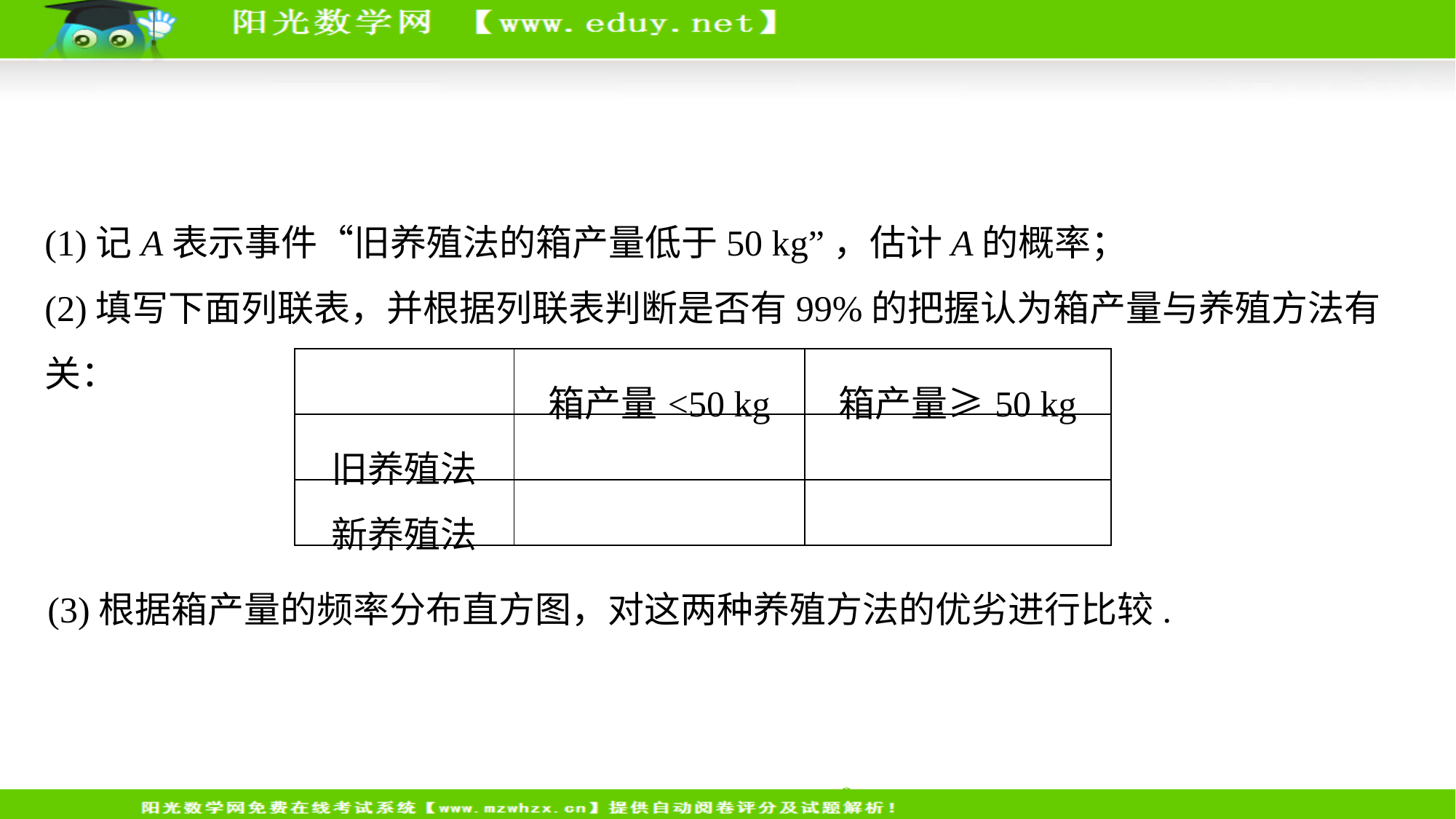

(1)记A表示事件“旧养殖法的箱产量低于50 kg”，估计A的概率；
(2)填写下面列联表，并根据列联表判断是否有99%的把握认为箱产量与养殖方法有关：
|  | 箱产量<50 kg | 箱产量≥50 kg |
| --- | --- | --- |
| 旧养殖法 |  |  |
| 新养殖法 |  |  |
(3)根据箱产量的频率分布直方图，对这两种养殖方法的优劣进行比较.